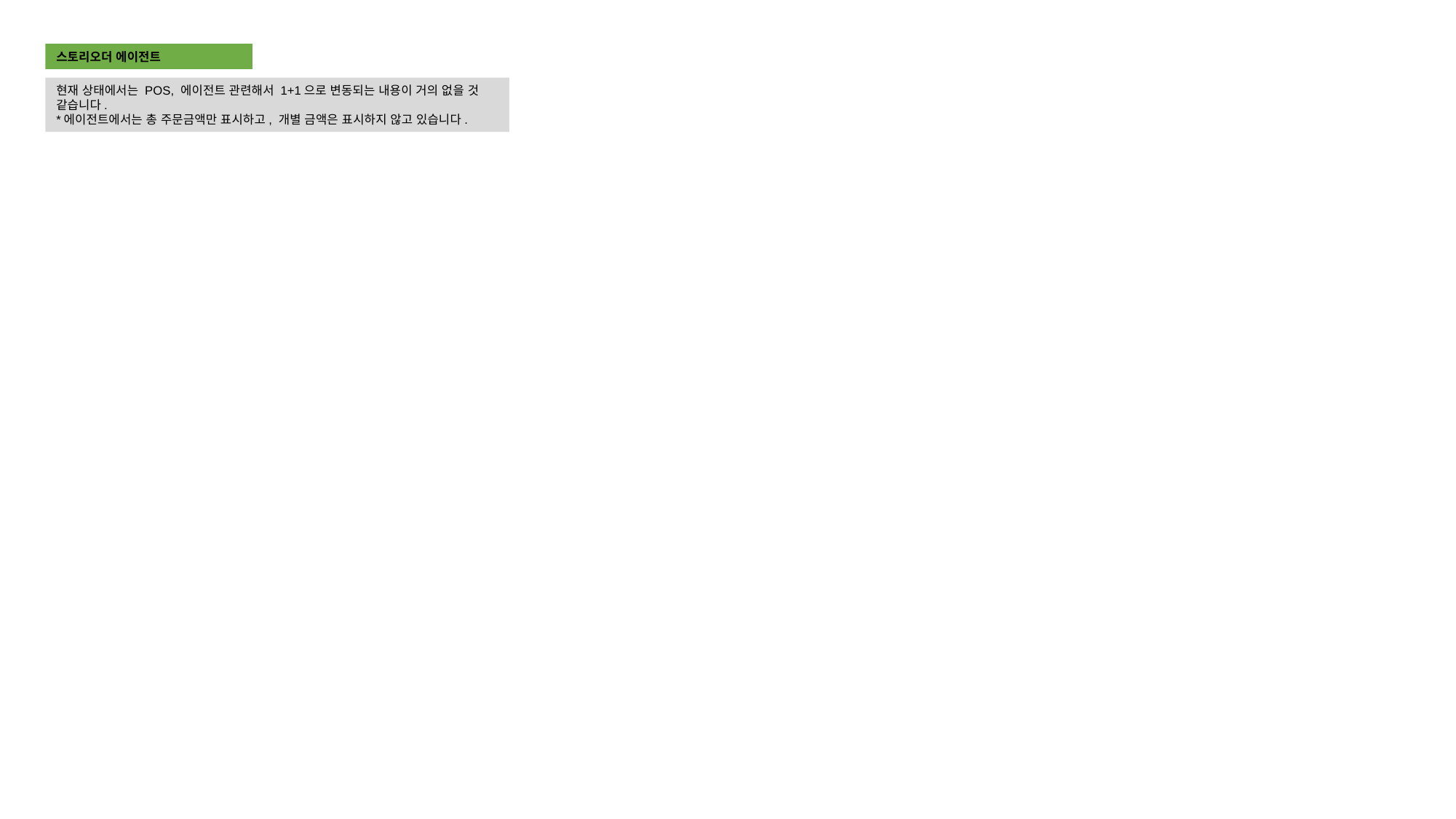

스토리오더 에이전트
현재 상태에서는 POS, 에이전트 관련해서 1+1으로 변동되는 내용이 거의 없을 것 같습니다.
*에이전트에서는 총 주문금액만 표시하고, 개별 금액은 표시하지 않고 있습니다.